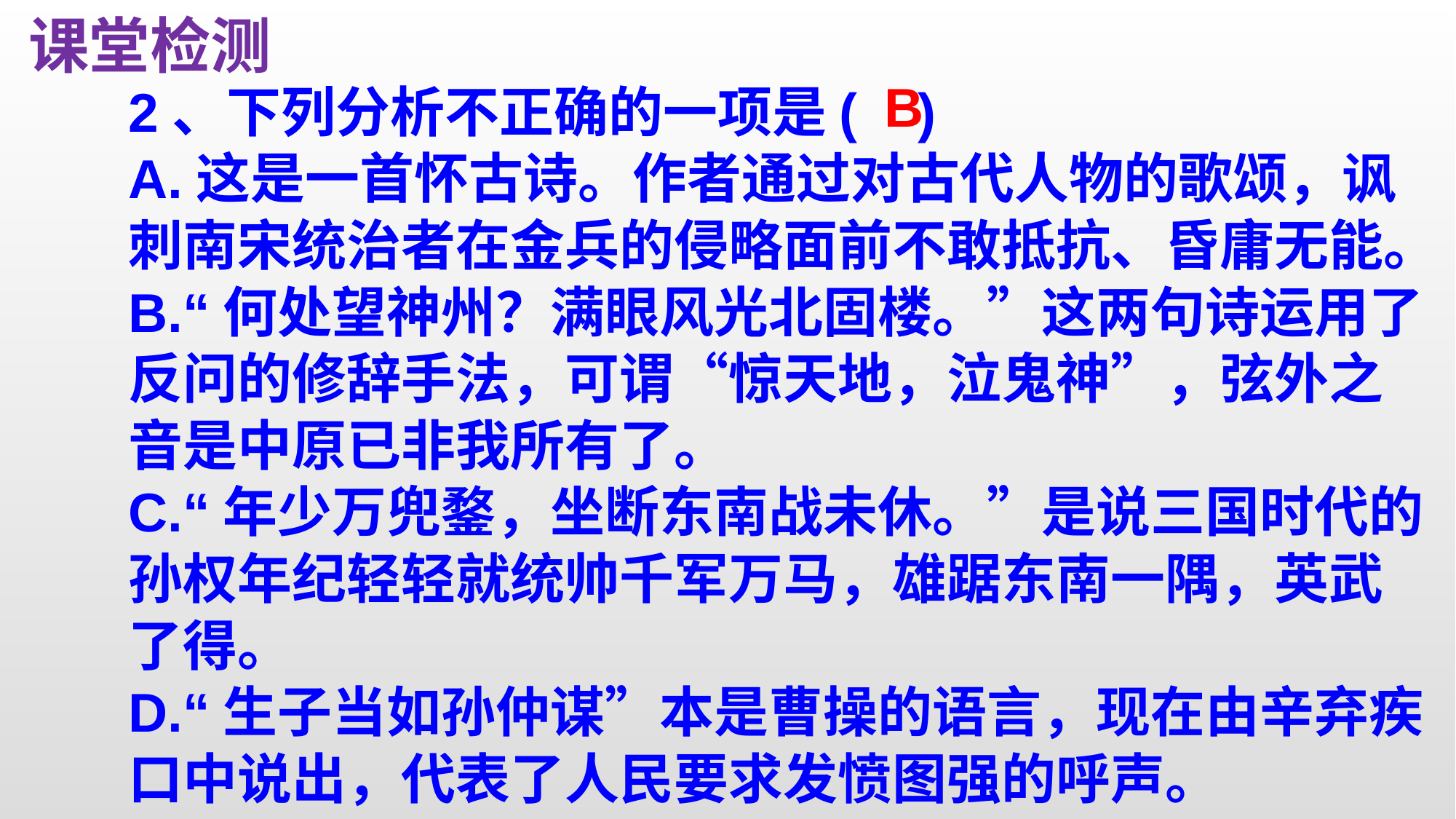

课堂检测
2、下列分析不正确的一项是(    )
A.这是一首怀古诗。作者通过对古代人物的歌颂，讽刺南宋统治者在金兵的侵略面前不敢抵抗、昏庸无能。
B.“何处望神州？满眼风光北固楼。”这两句诗运用了反问的修辞手法，可谓“惊天地，泣鬼神”，弦外之音是中原已非我所有了。
C.“年少万兜鍪，坐断东南战未休。”是说三国时代的孙权年纪轻轻就统帅千军万马，雄踞东南一隅，英武了得。
D.“生子当如孙仲谋”本是曹操的语言，现在由辛弃疾口中说出，代表了人民要求发愤图强的呼声。
B